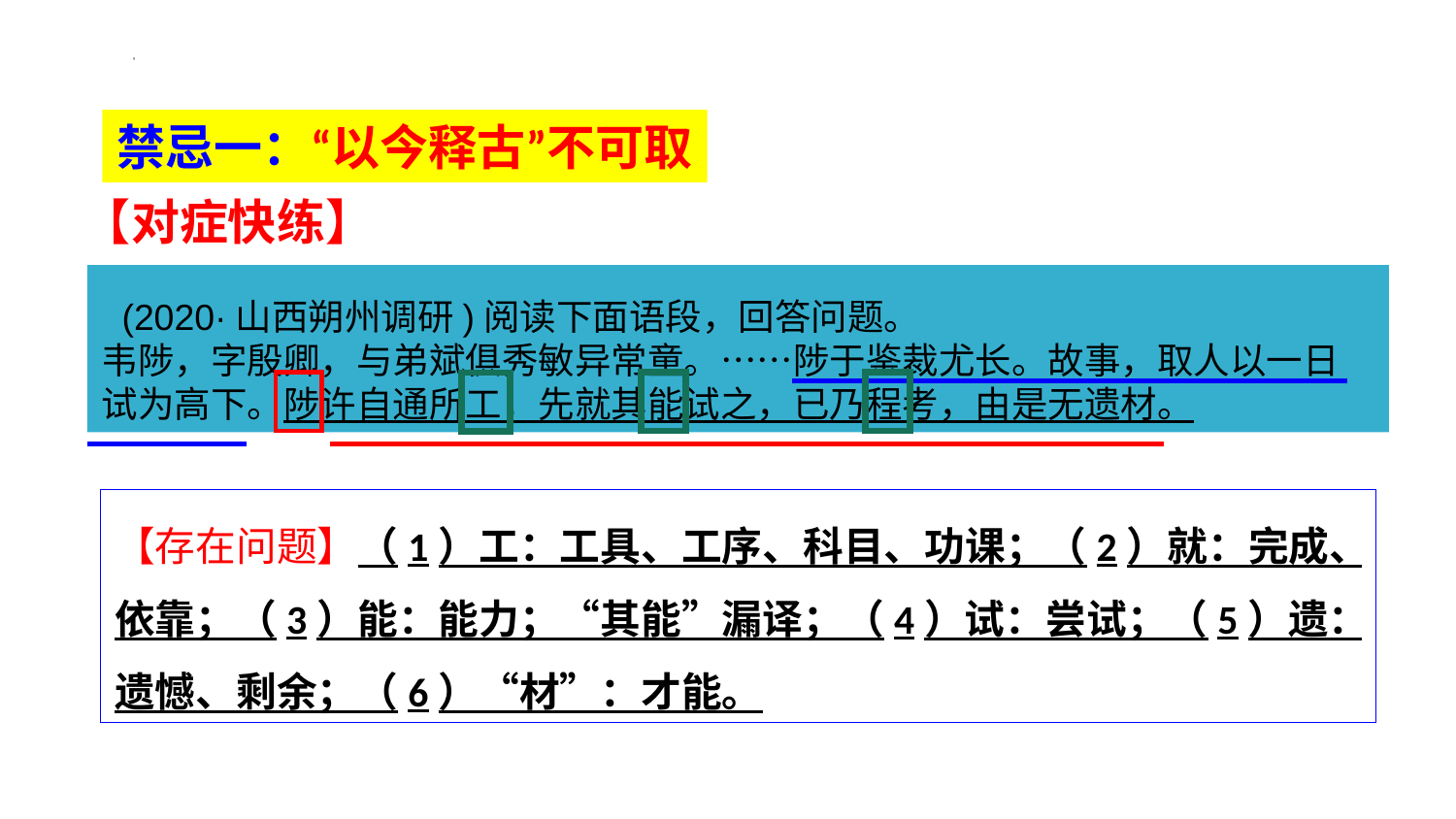

禁忌一：“以今释古”不可取
【对症快练】
  (2020·山西朔州调研)阅读下面语段，回答问题。
韦陟，字殷卿，与弟斌俱秀敏异常童。……陟于鉴裁尤长。故事，取人以一日试为高下。陟许自通所工，先就其能试之，已乃程考，由是无遗材。

【存在问题】（1）工：工具、工序、科目、功课；（2）就：完成、依靠；（3）能：能力；“其能”漏译；（4）试：尝试；（5）遗：遗憾、剩余；（6）“材”：才能。